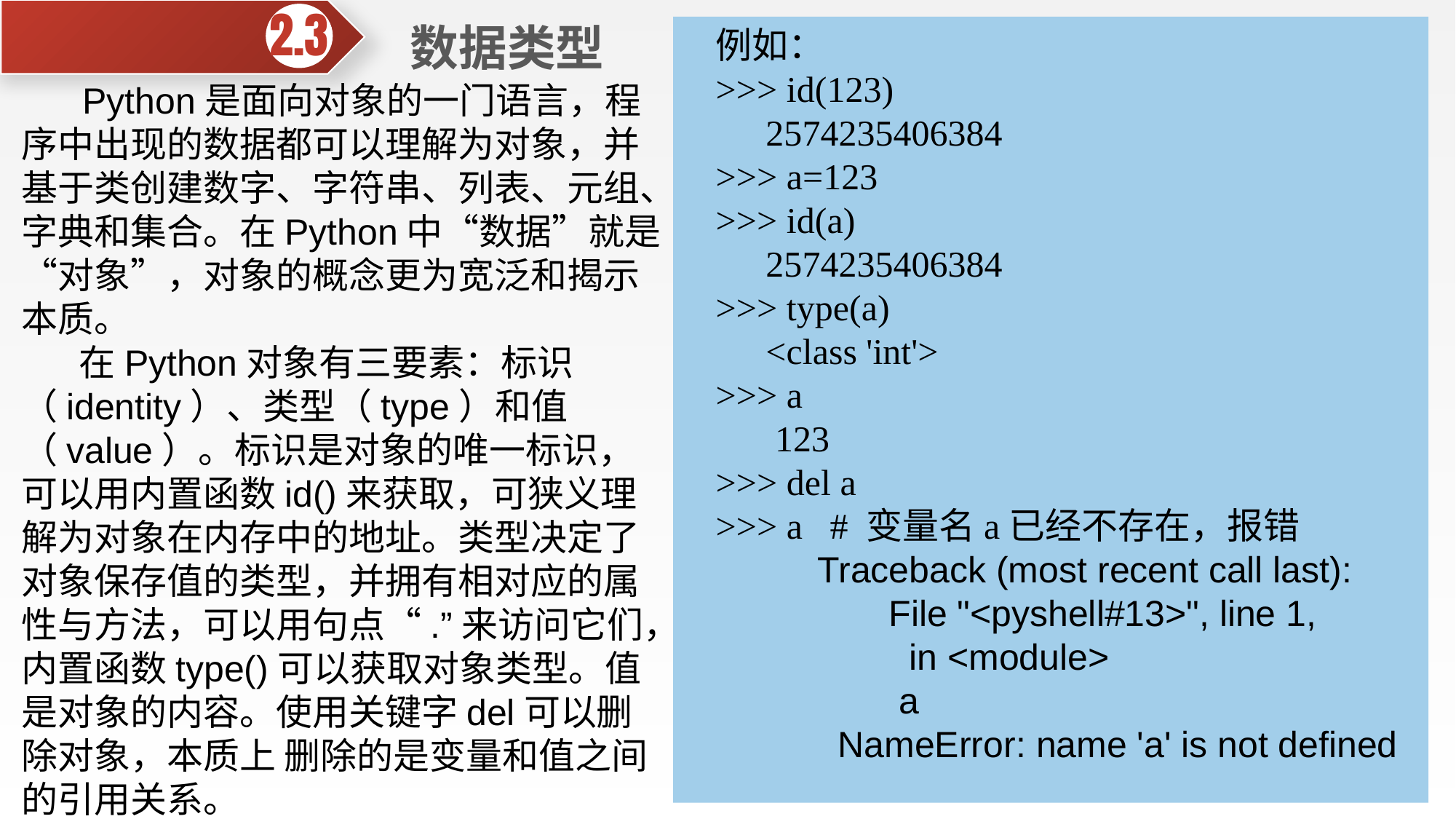

数据类型

2.3
例如：
>>> id(123)
  2574235406384
>>> a=123
>>> id(a)
  2574235406384
>>> type(a)
  <class 'int'>
>>> a
   123
>>> del a
>>> a   # 变量名a已经不存在，报错
          Traceback (most recent call last):
                 File "<pyshell#13>", line 1,
                   in <module>
                  a
            NameError: name 'a' is not defined

      Python是面向对象的一门语言，程序中出现的数据都可以理解为对象，并基于类创建数字、字符串、列表、元组、字典和集合。在Python中“数据”就是“对象”，对象的概念更为宽泛和揭示本质。
      在Python对象有三要素：标识（identity）、类型（type）和值（value）。标识是对象的唯一标识，可以用内置函数id()来获取，可狭义理解为对象在内存中的地址。类型决定了对象保存值的类型，并拥有相对应的属性与方法，可以用句点“.”来访问它们，内置函数type()可以获取对象类型。值是对象的内容。使用关键字del可以删除对象，本质上 删除的是变量和值之间的引用关系。